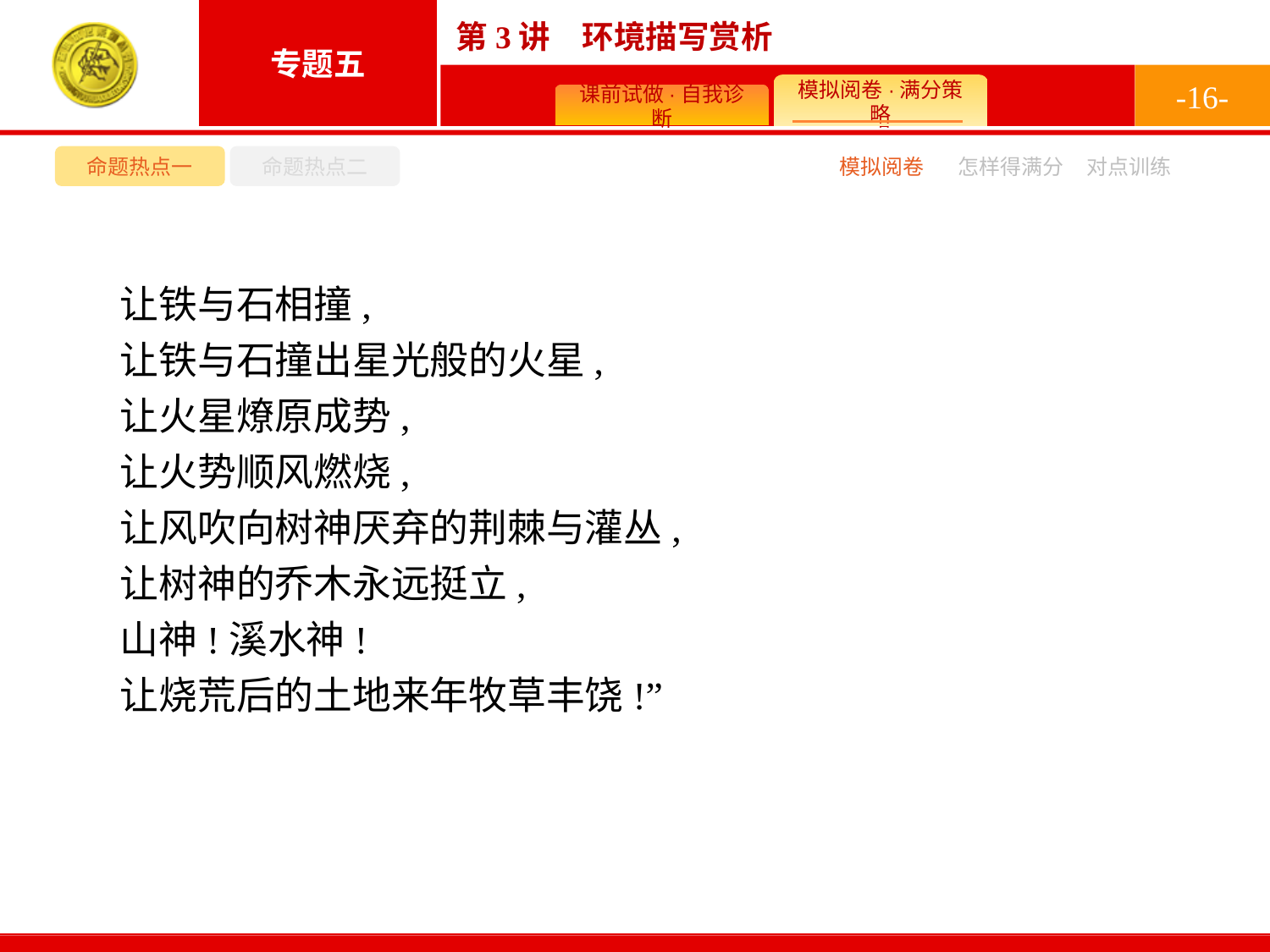

-16-
命题热点一
命题热点二
模拟阅卷
怎样得满分
对点训练
让铁与石相撞,
让铁与石撞出星光般的火星,
让火星燎原成势,
让火势顺风燃烧,
让风吹向树神厌弃的荆棘与灌丛,
让树神的乔木永远挺立,
山神!溪水神!
让烧荒后的土地来年牧草丰饶!”